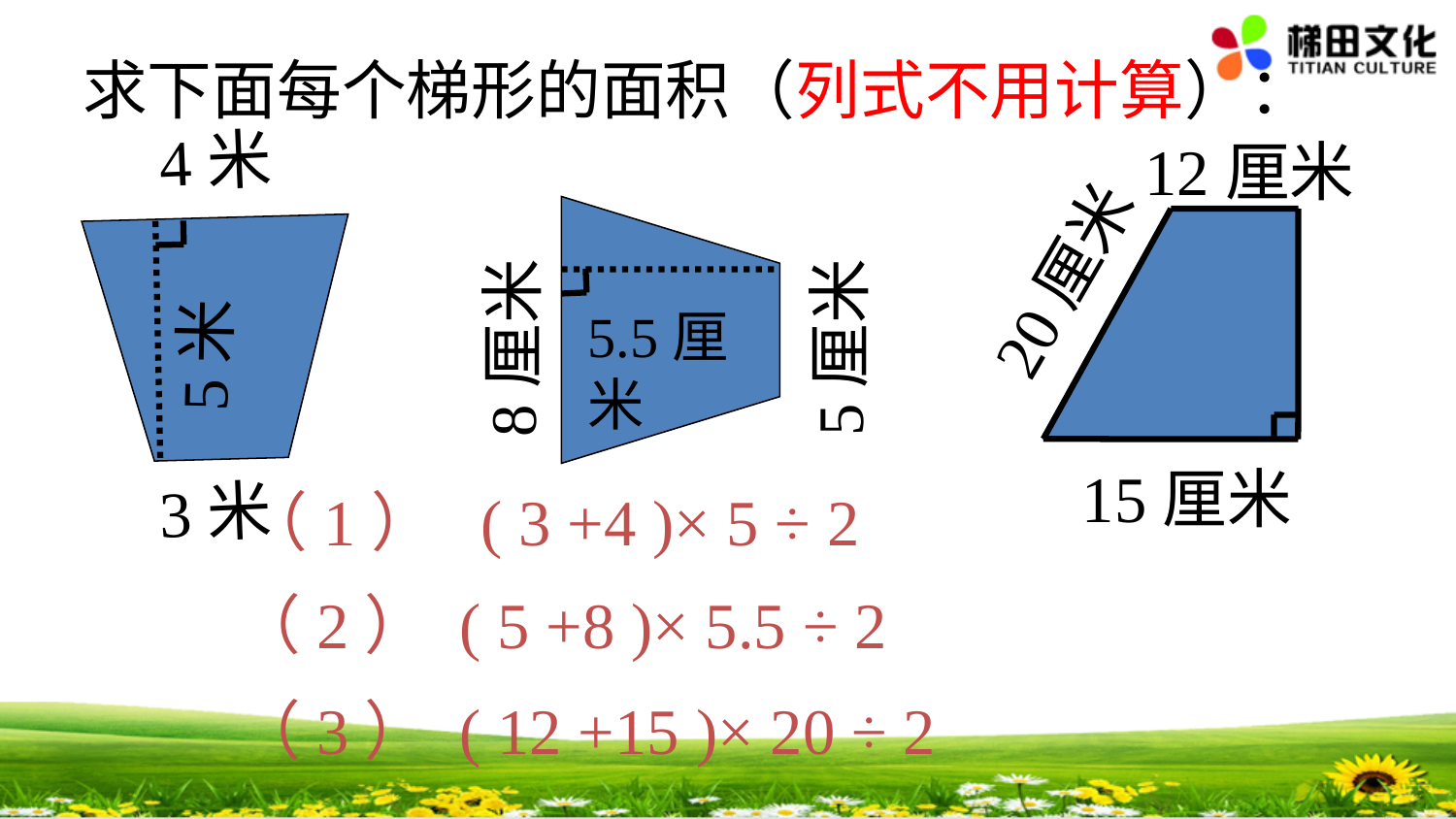

求下面每个梯形的面积（列式不用计算）：
4米

5米
3米

20厘米
 12厘米
15厘米
8厘米
5厘米
5.5厘米

（1）  ( 3 +4 )× 5 ÷ 2

（2） ( 5 +8 )× 5.5 ÷ 2
（3） ( 12 +15 )× 20 ÷ 2